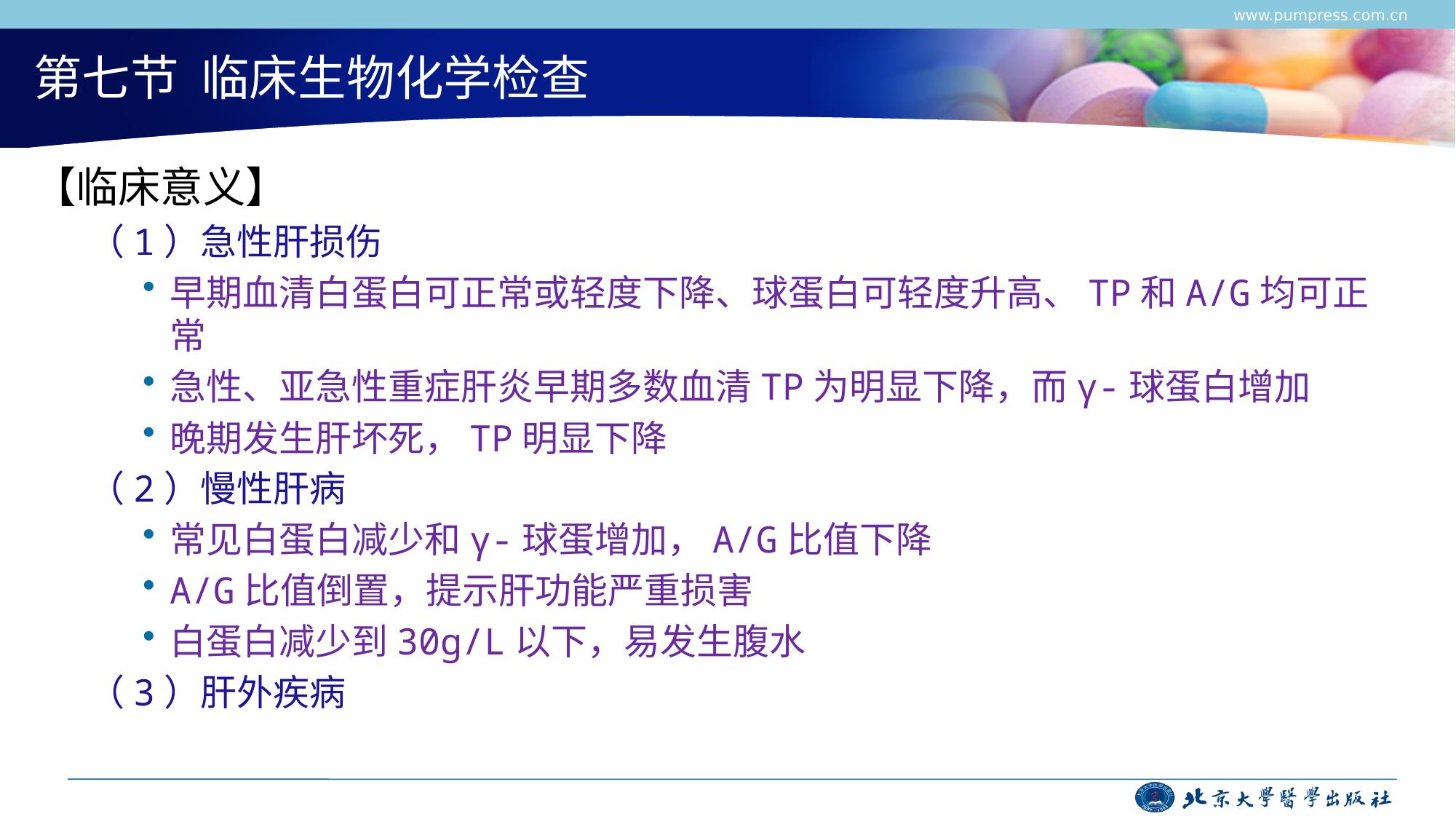

www.pumpress.com.cn
# 第七节  临床生物化学检查
【临床意义】
（1）急性肝损伤
早期血清白蛋白可正常或轻度下降、球蛋白可轻度升高、TP和A/G均可正常
急性、亚急性重症肝炎早期多数血清TP为明显下降，而γ-球蛋白增加
晚期发生肝坏死，TP明显下降
（2）慢性肝病
常见白蛋白减少和γ-球蛋增加，A/G比值下降
A/G比值倒置，提示肝功能严重损害
白蛋白减少到30g/L以下，易发生腹水
（3）肝外疾病